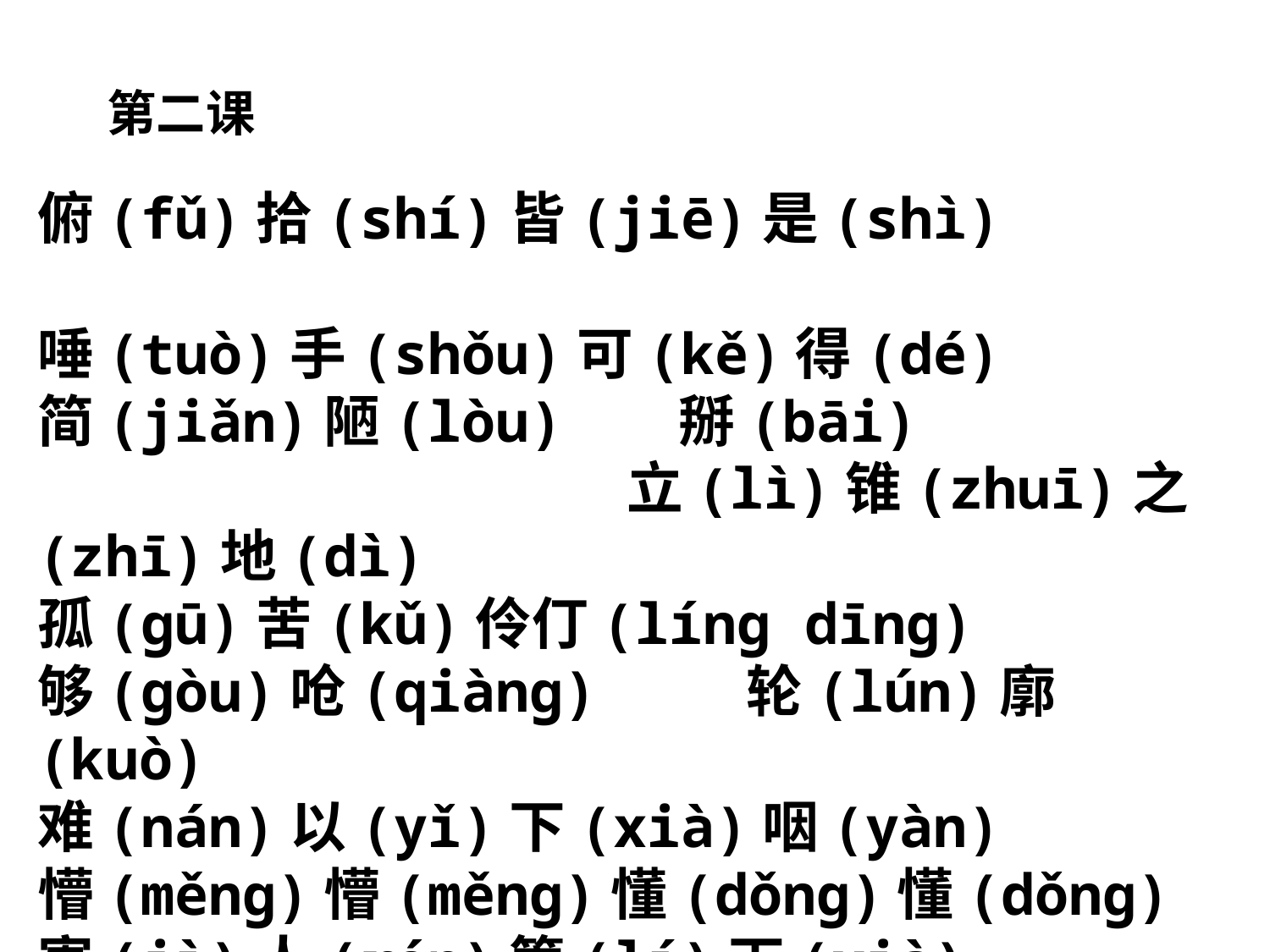

第二课
俯(fǔ)拾(shí)皆(jiē)是(shì)
唾(tuò)手(shǒu)可(kě)得(dé)
简(jiǎn)陋(lòu)   掰(bāi)                          立(lì)锥(zhuī)之(zhī)地(dì)
孤(gū)苦(kǔ)伶仃(líng dīng)
够(gòu)呛(qiàng)    轮(lún)廓(kuò)
难(nán)以(yǐ)下(xià)咽(yàn)
懵(měng)懵(měng)懂(dǒng)懂(dǒng)
寄(jì)人(rén)篱(lí)下(xià)
背(bèi)乡(xiāng)离(lí)井(jǐng)